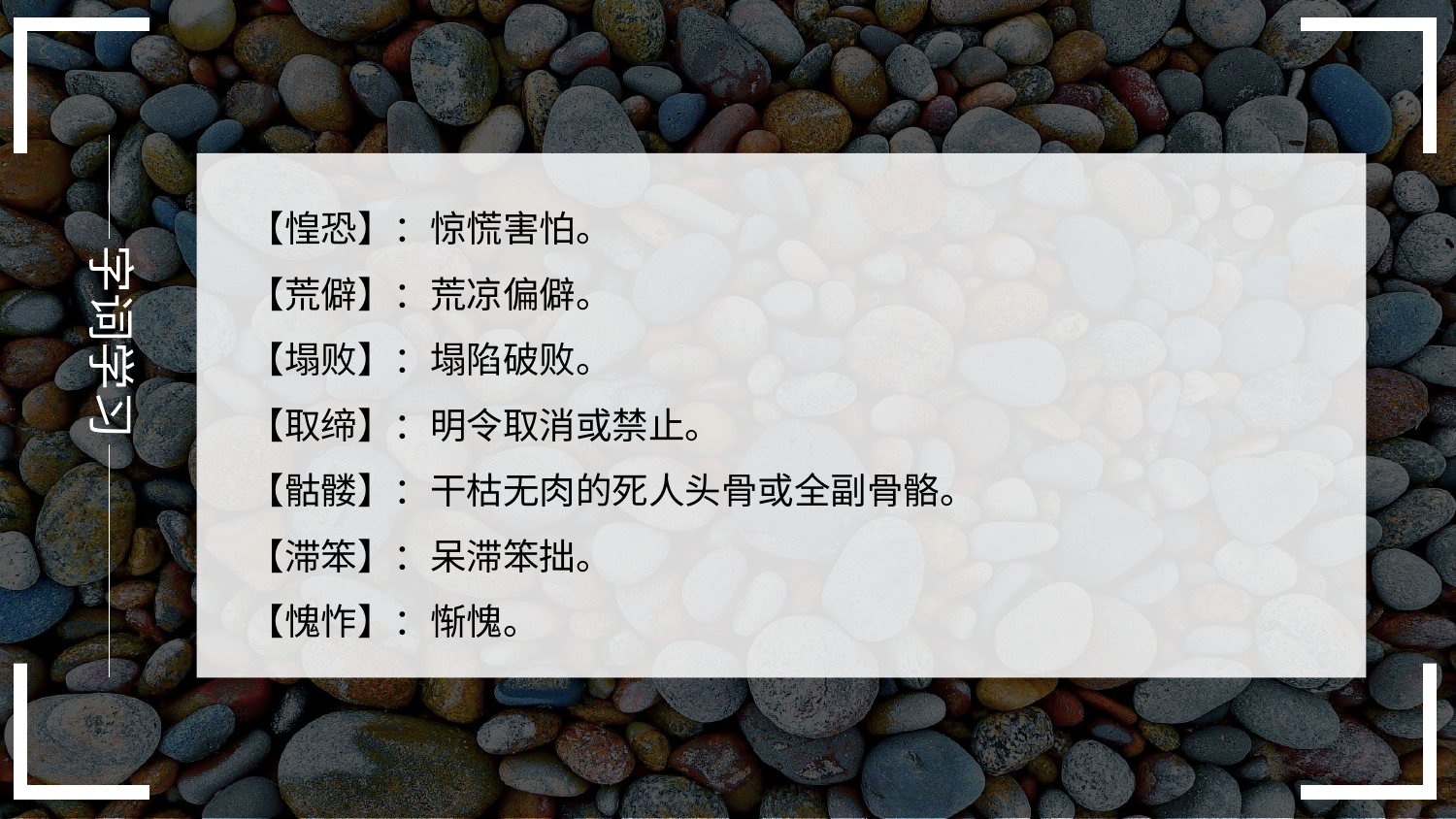

字词学习

【惶恐】：惊慌害怕。
【荒僻】：荒凉偏僻。
【塌败】：塌陷破败。
【取缔】：明令取消或禁止。
【骷髅】：干枯无肉的死人头骨或全副骨骼。
【滞笨】：呆滞笨拙。
【愧怍】：惭愧。